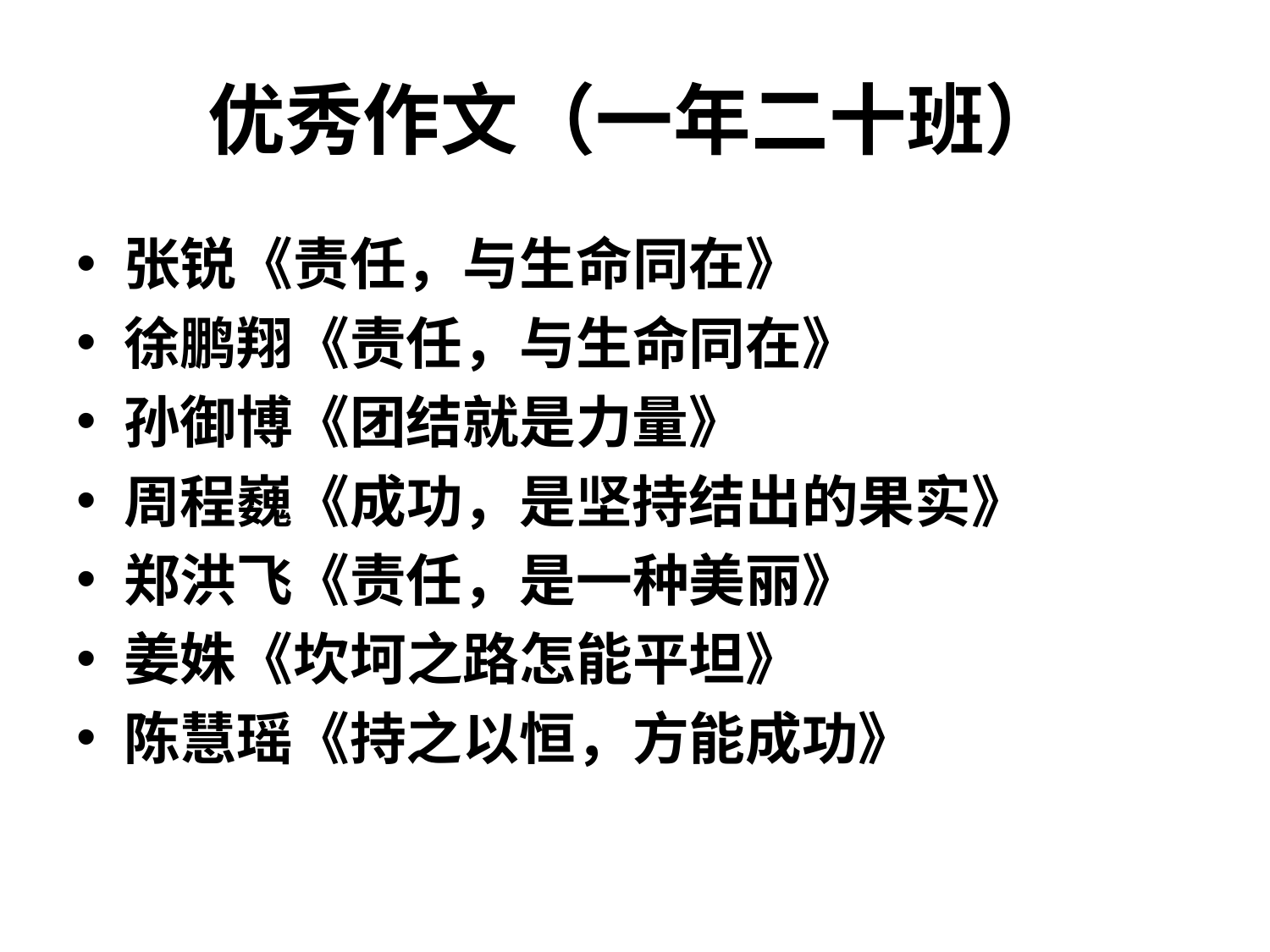

# 优秀作文（一年二十班）
张锐《责任，与生命同在》
徐鹏翔《责任，与生命同在》
孙御博《团结就是力量》
周程巍《成功，是坚持结出的果实》
郑洪飞《责任，是一种美丽》
姜姝《坎坷之路怎能平坦》
陈慧瑶《持之以恒，方能成功》